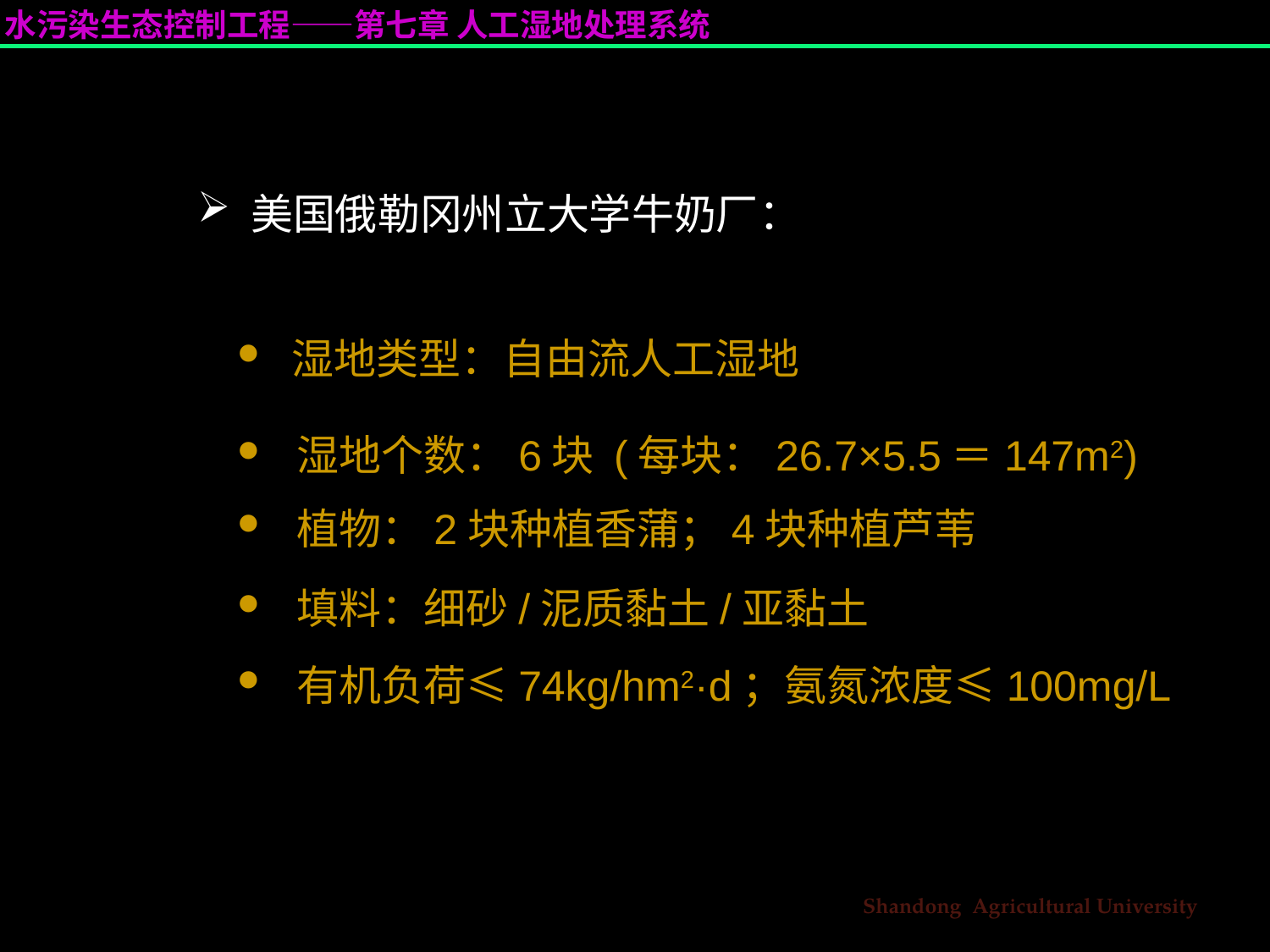

美国俄勒冈州立大学牛奶厂：
  湿地类型：自由流人工湿地
  湿地个数：6块 (每块：26.7×5.5＝147m2)
  植物：2块种植香蒲；4块种植芦苇
  填料：细砂/泥质黏土/亚黏土
  有机负荷≤74kg/hm2·d；氨氮浓度≤100mg/L